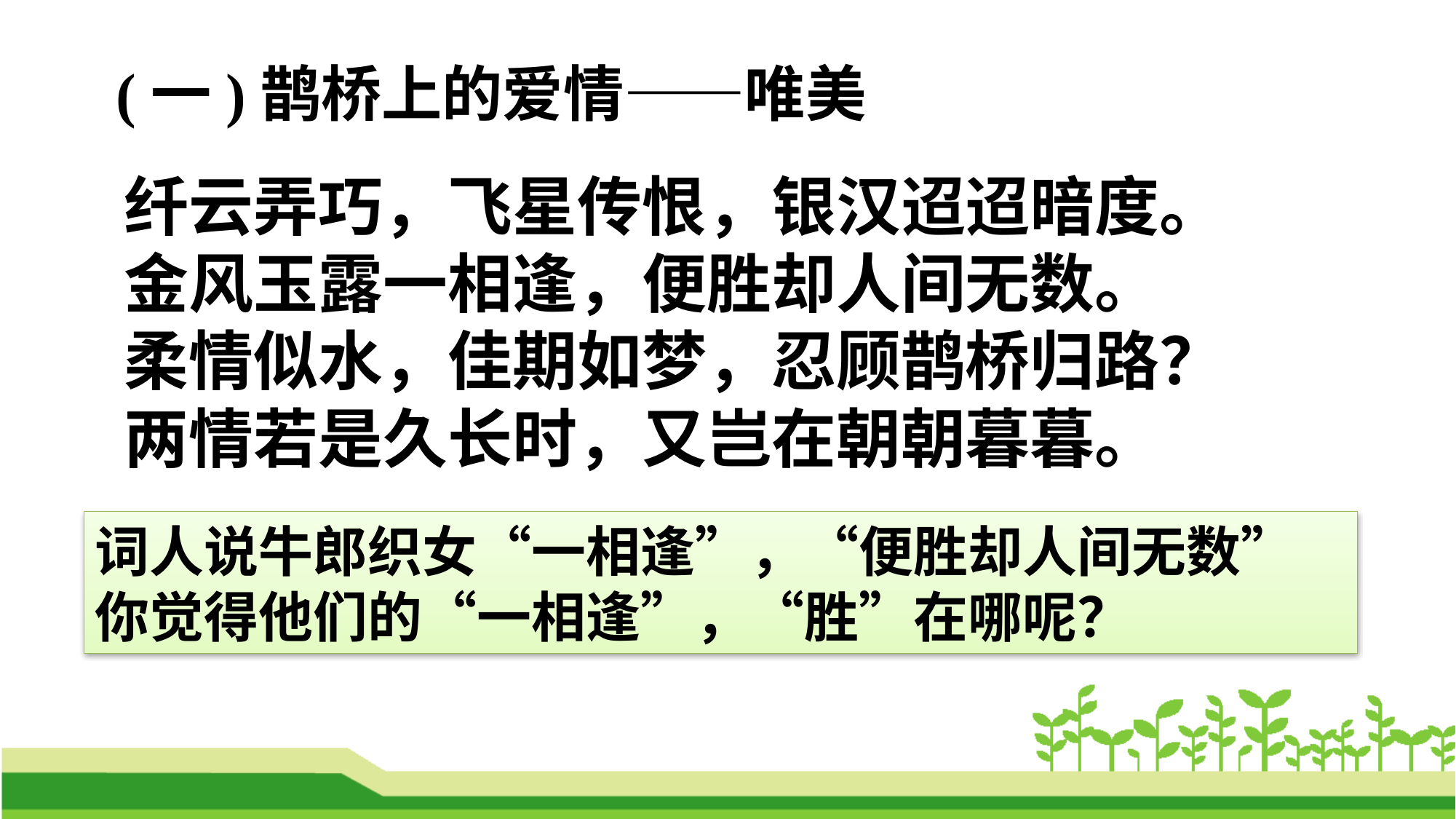

(一)鹊桥上的爱情——唯美
纤云弄巧，飞星传恨，银汉迢迢暗度。
金风玉露一相逢，便胜却人间无数。
柔情似水，佳期如梦，忍顾鹊桥归路？
两情若是久长时，又岂在朝朝暮暮。
词人说牛郎织女“一相逢”，“便胜却人间无数”你觉得他们的“一相逢”，“胜”在哪呢？